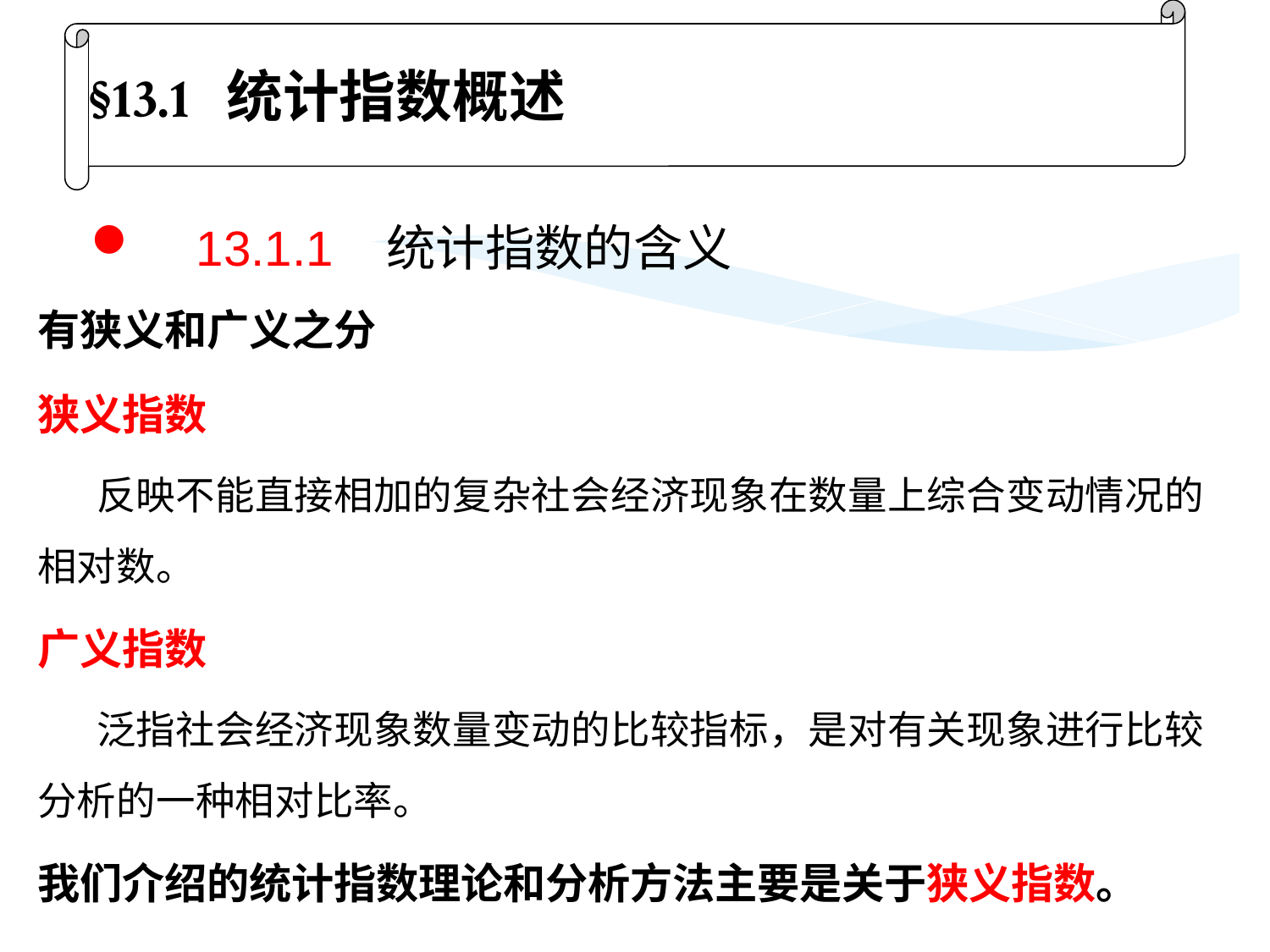

§13.1  统计指数概述
# 13.1.1   统计指数的含义
有狭义和广义之分
狭义指数
反映不能直接相加的复杂社会经济现象在数量上综合变动情况的相对数。
广义指数
泛指社会经济现象数量变动的比较指标，是对有关现象进行比较分析的一种相对比率。
我们介绍的统计指数理论和分析方法主要是关于狭义指数。